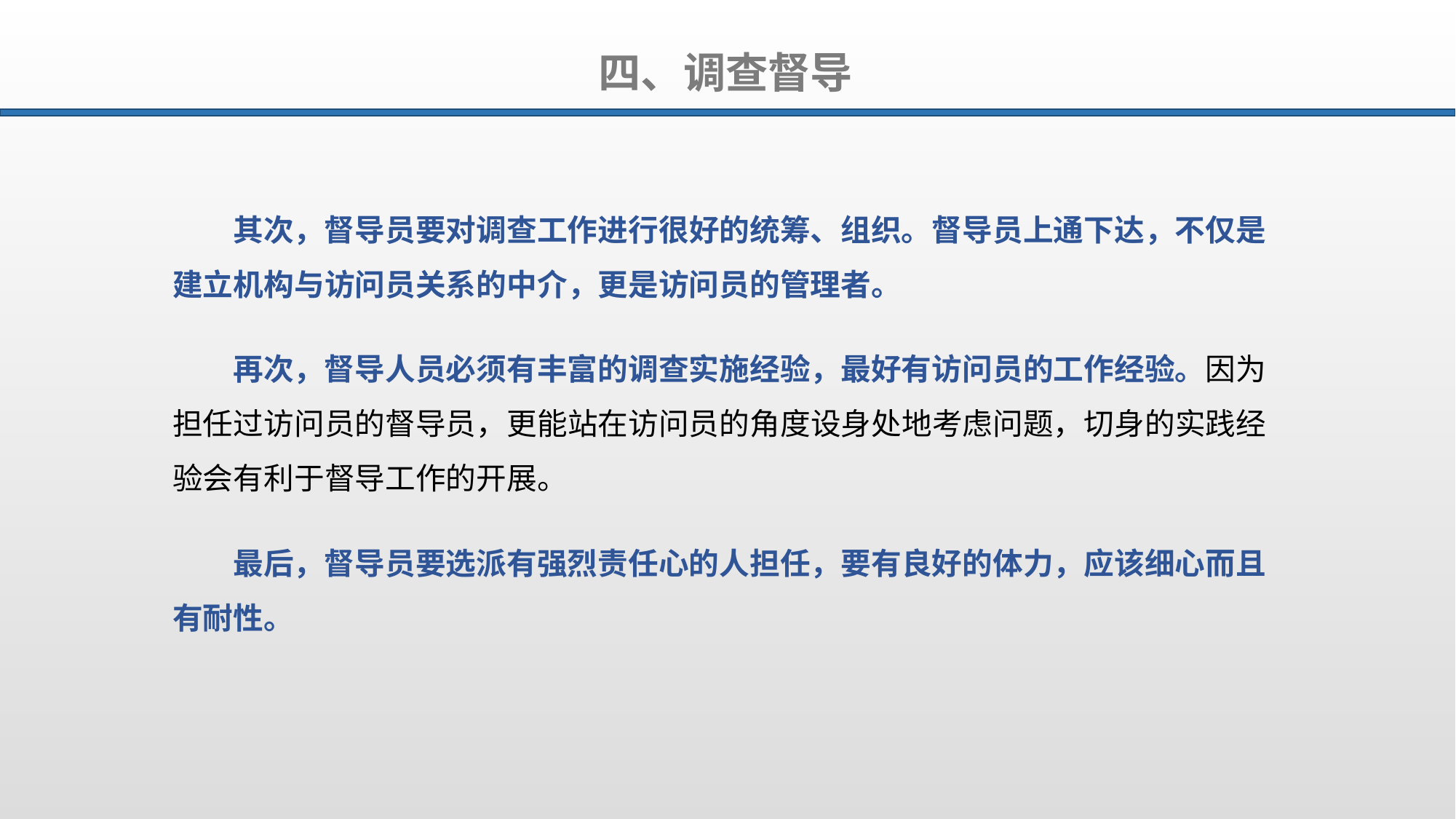

四、调查督导

其次，督导员要对调查工作进行很好的统筹、组织。督导员上通下达，不仅是建立机构与访问员关系的中介，更是访问员的管理者。
再次，督导人员必须有丰富的调查实施经验，最好有访问员的工作经验。因为担任过访问员的督导员，更能站在访问员的角度设身处地考虑问题，切身的实践经验会有利于督导工作的开展。
最后，督导员要选派有强烈责任心的人担任，要有良好的体力，应该细心而且有耐性。